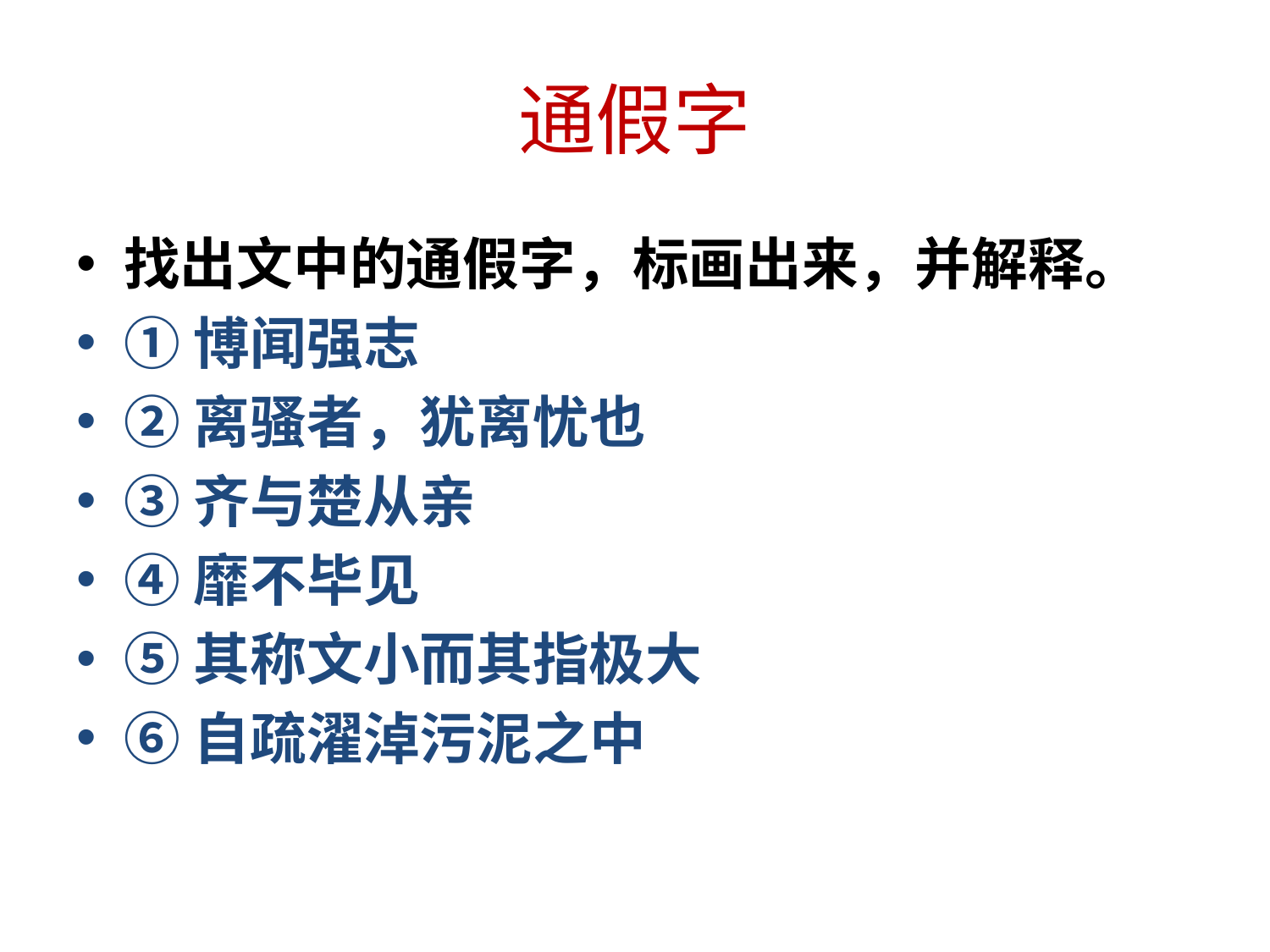

# 通假字
找出文中的通假字，标画出来，并解释。
①博闻强志
②离骚者，犹离忧也
③齐与楚从亲
④靡不毕见
⑤其称文小而其指极大
⑥自疏濯淖污泥之中